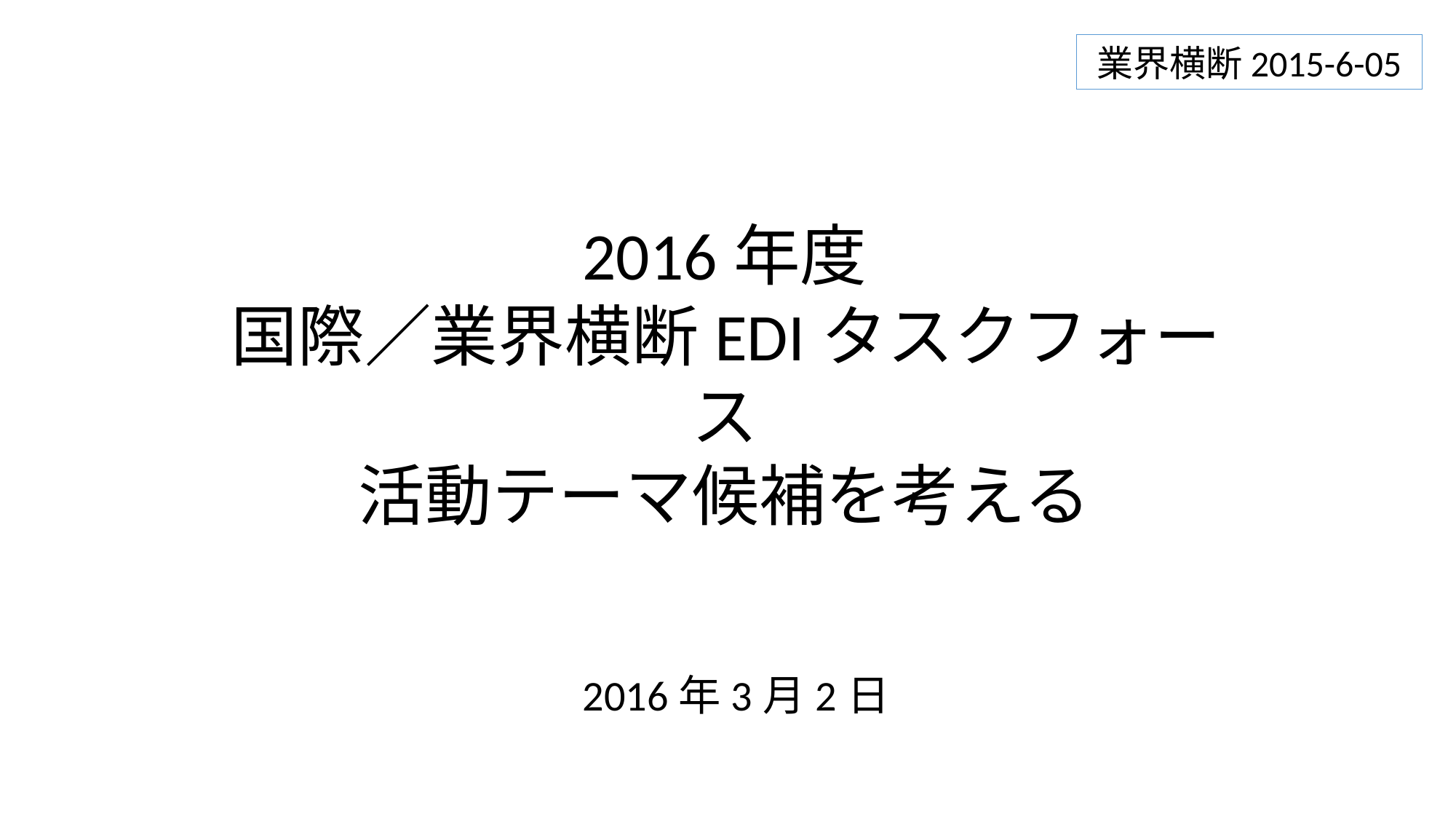

業界横断2015-6-05
2016年度
国際／業界横断EDIタスクフォース
活動テーマ候補を考える
2016年3月2日